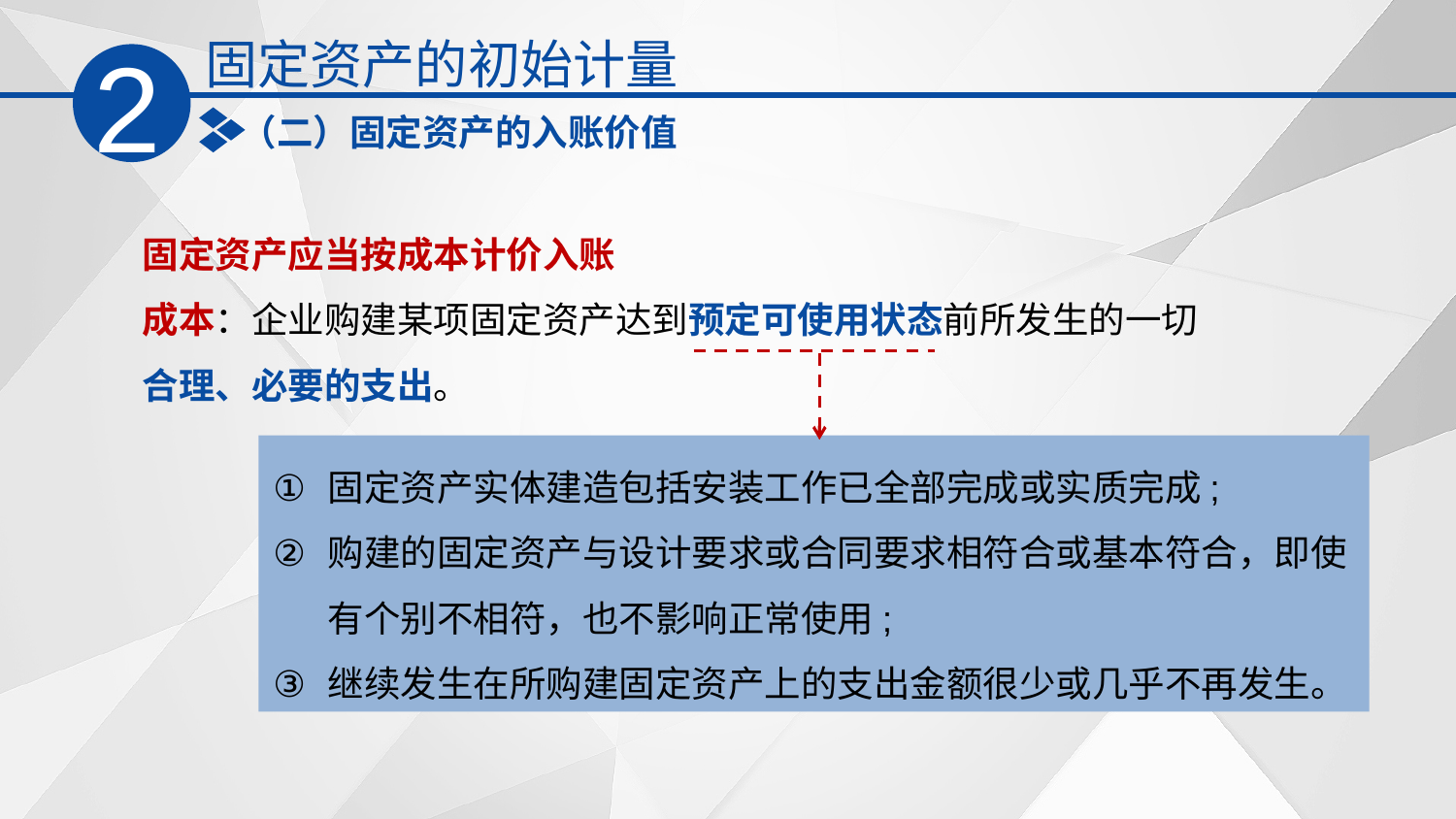

固定资产的初始计量
2

（二）固定资产的入账价值

固定资产应当按成本计价入账
成本：企业购建某项固定资产达到预定可使用状态前所发生的一切
合理、必要的支出。
固定资产实体建造包括安装工作已全部完成或实质完成;
购建的固定资产与设计要求或合同要求相符合或基本符合，即使有个别不相符，也不影响正常使用;
继续发生在所购建固定资产上的支出金额很少或几乎不再发生。